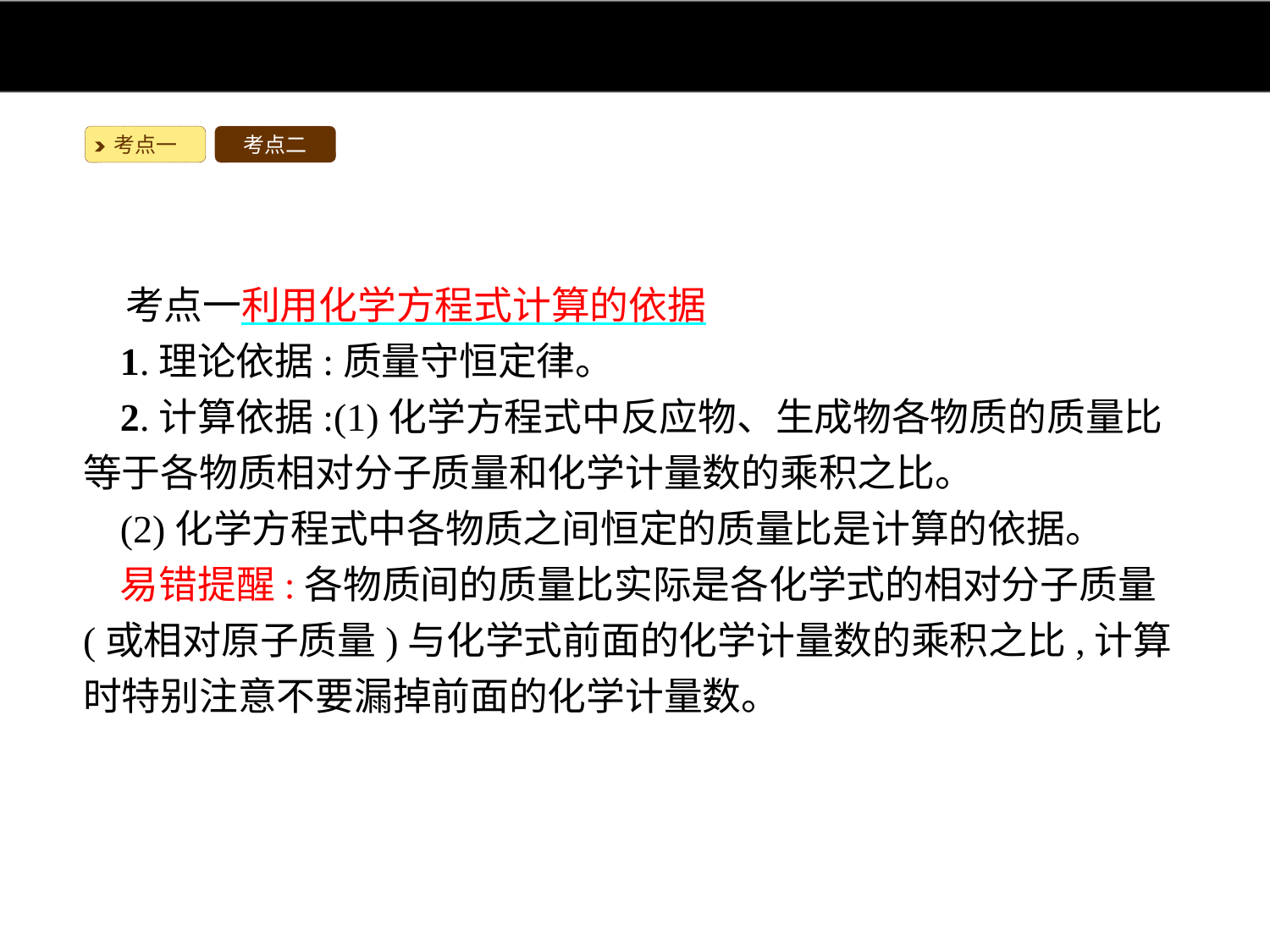

考点一
考点二

考点一利用化学方程式计算的依据
1.理论依据:质量守恒定律。
2.计算依据:(1)化学方程式中反应物、生成物各物质的质量比等于各物质相对分子质量和化学计量数的乘积之比。
(2)化学方程式中各物质之间恒定的质量比是计算的依据。
易错提醒:各物质间的质量比实际是各化学式的相对分子质量(或相对原子质量)与化学式前面的化学计量数的乘积之比,计算时特别注意不要漏掉前面的化学计量数。